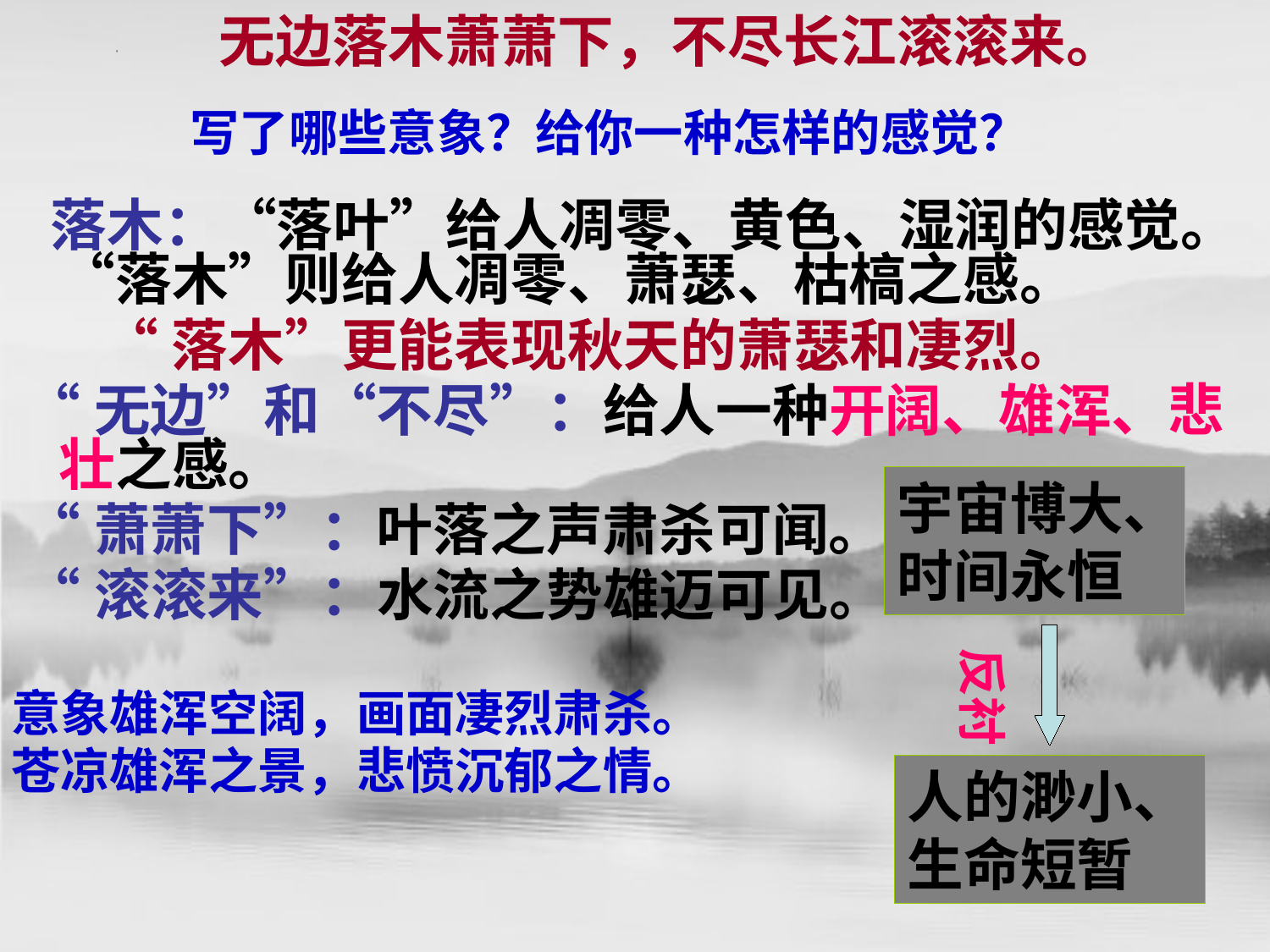

无边落木萧萧下，不尽长江滚滚来。
                  写了哪些意象？给你一种怎样的感觉？
  落木：“落叶”给人凋零、黄色、湿润的感觉。“落木”则给人凋零、萧瑟、枯槁之感。
       “落木”更能表现秋天的萧瑟和凄烈。
 “无边”和“不尽”：给人一种开阔、雄浑、悲壮之感。
 “萧萧下”：叶落之声肃杀可闻。
 “滚滚来”：水流之势雄迈可见。

意象雄浑空阔，画面凄烈肃杀。
苍凉雄浑之景，悲愤沉郁之情。

宇宙博大、时间永恒

反衬
人的渺小、生命短暂